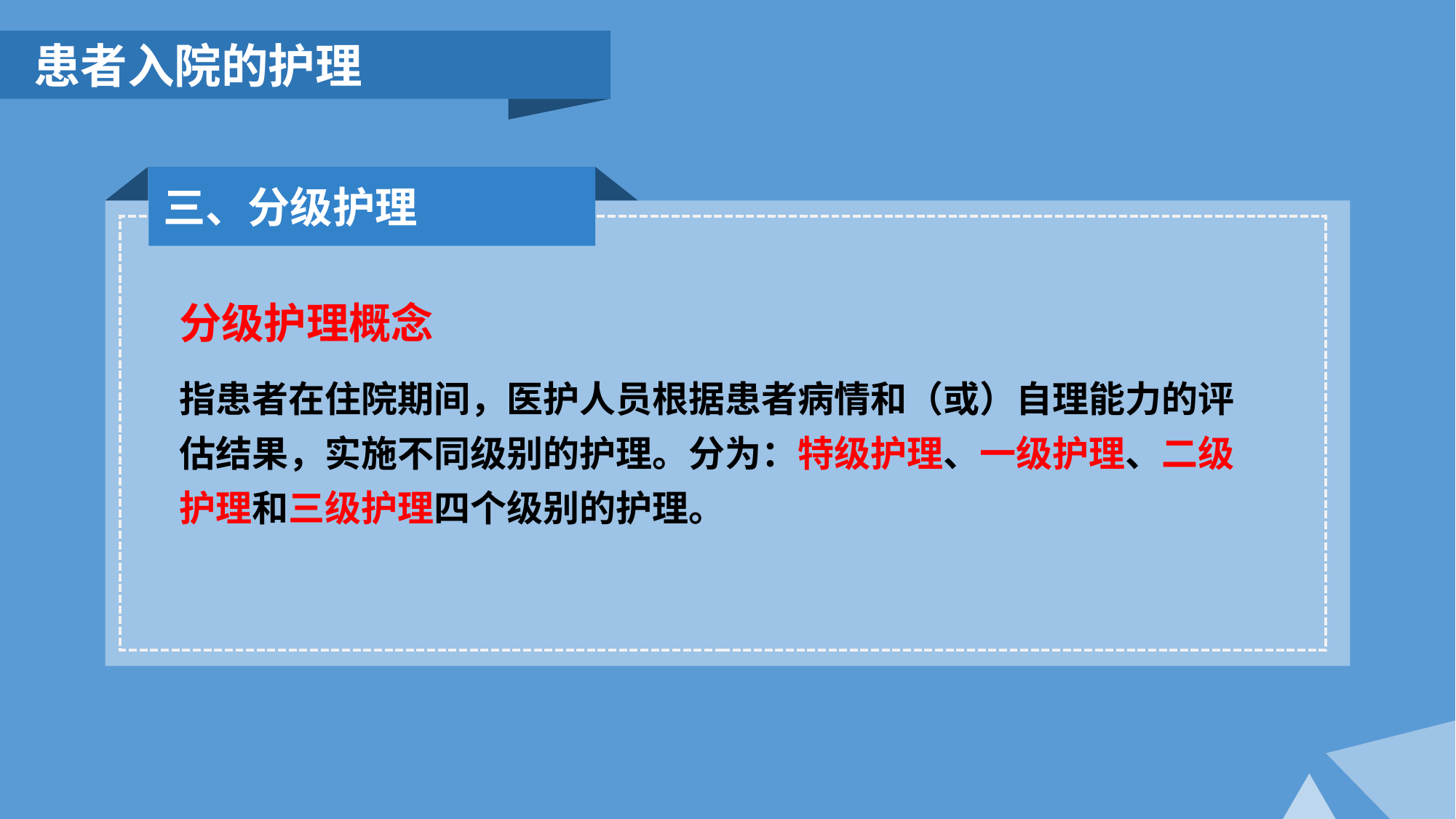

患者入院的护理

三、分级护理

分级护理概念
指患者在住院期间，医护人员根据患者病情和（或）自理能力的评估结果，实施不同级别的护理。分为：特级护理、一级护理、二级护理和三级护理四个级别的护理。